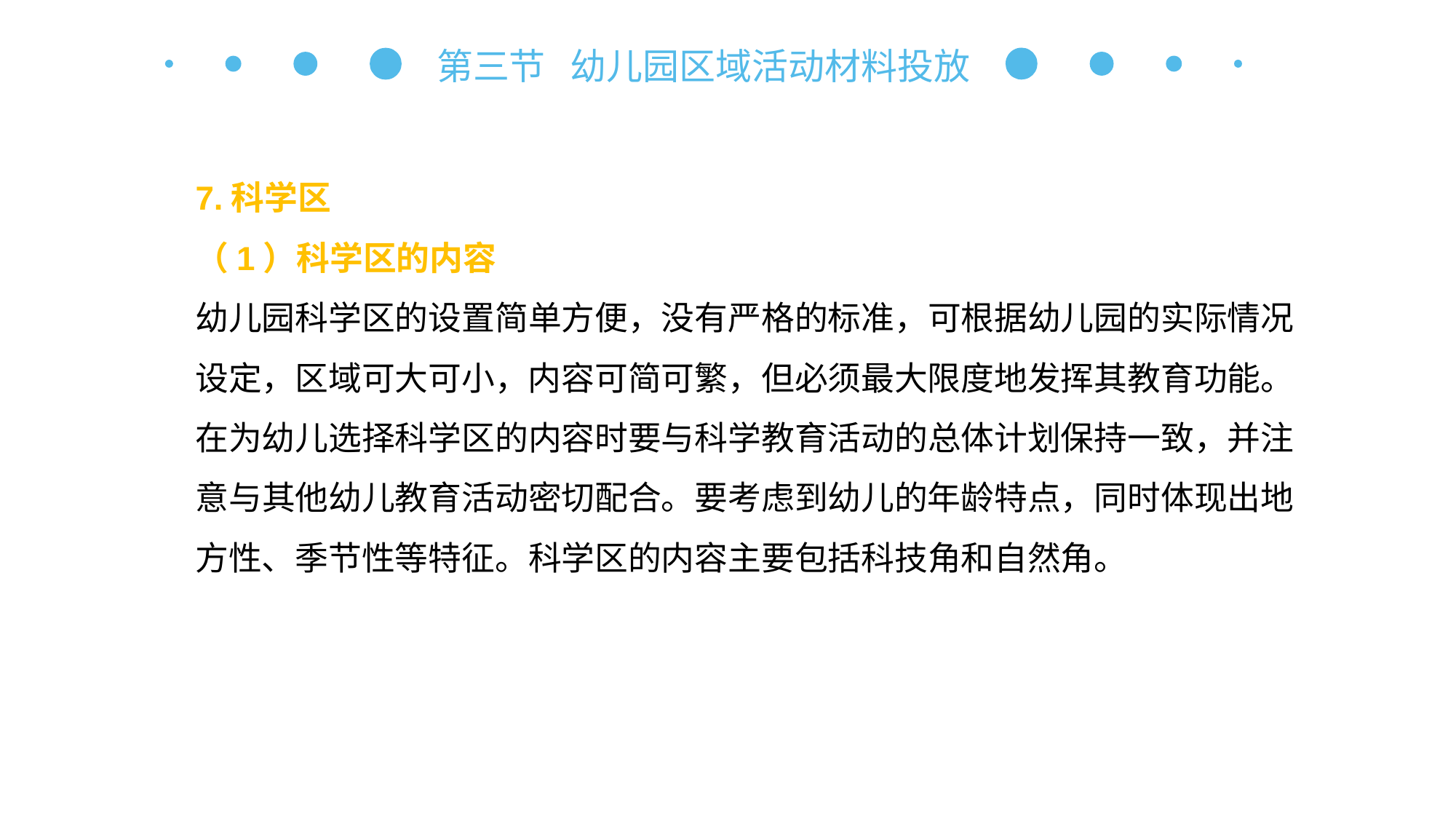

第三节   幼儿园区域活动材料投放

7.科学区
（1）科学区的内容
幼儿园科学区的设置简单方便，没有严格的标准，可根据幼儿园的实际情况设定，区域可大可小，内容可简可繁，但必须最大限度地发挥其教育功能。在为幼儿选择科学区的内容时要与科学教育活动的总体计划保持一致，并注意与其他幼儿教育活动密切配合。要考虑到幼儿的年龄特点，同时体现出地方性、季节性等特征。科学区的内容主要包括科技角和自然角。